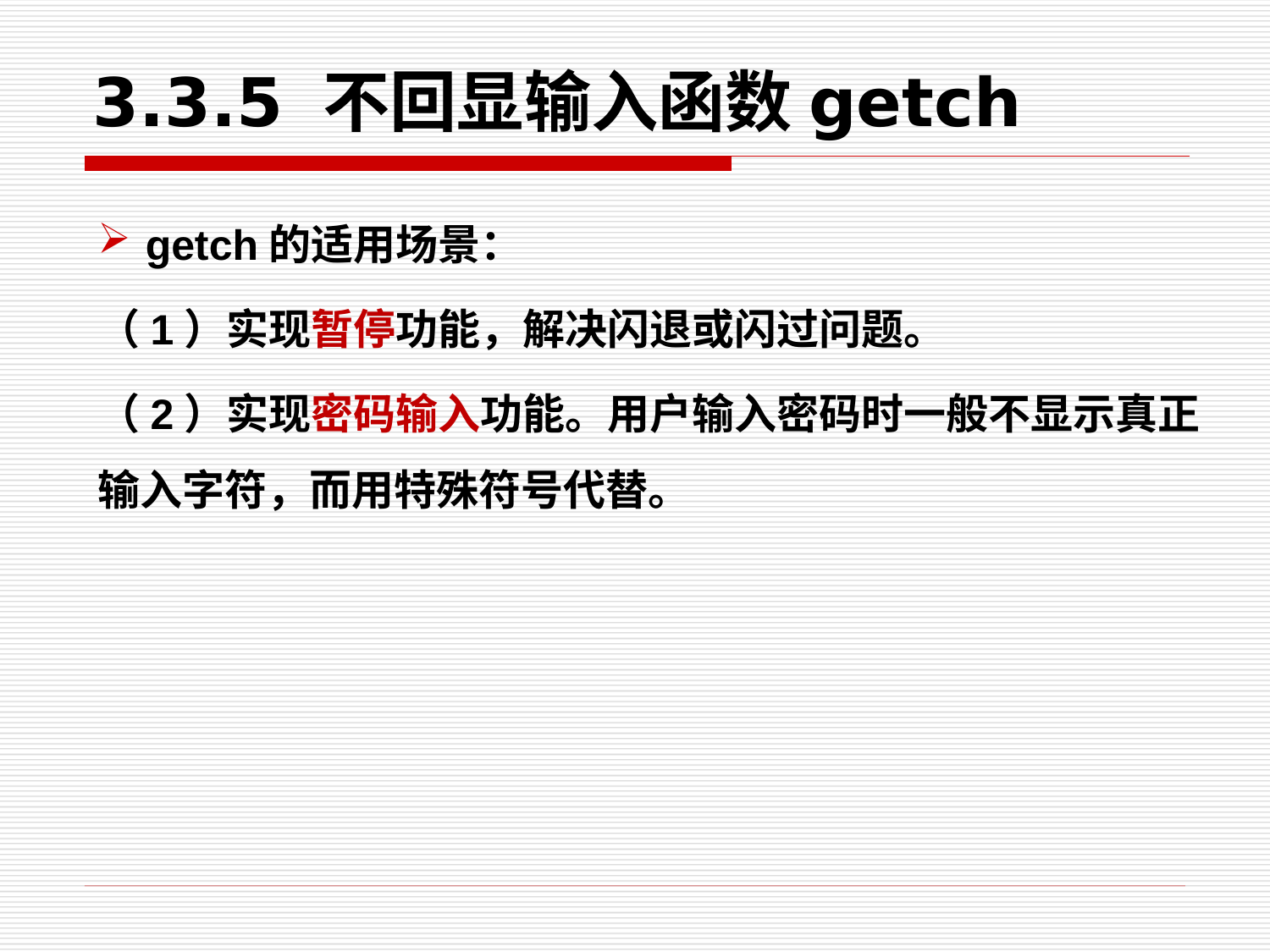

# 3.3.5 不回显输入函数getch
getch的适用场景：
（1）实现暂停功能，解决闪退或闪过问题。
（2）实现密码输入功能。用户输入密码时一般不显示真正输入字符，而用特殊符号代替。